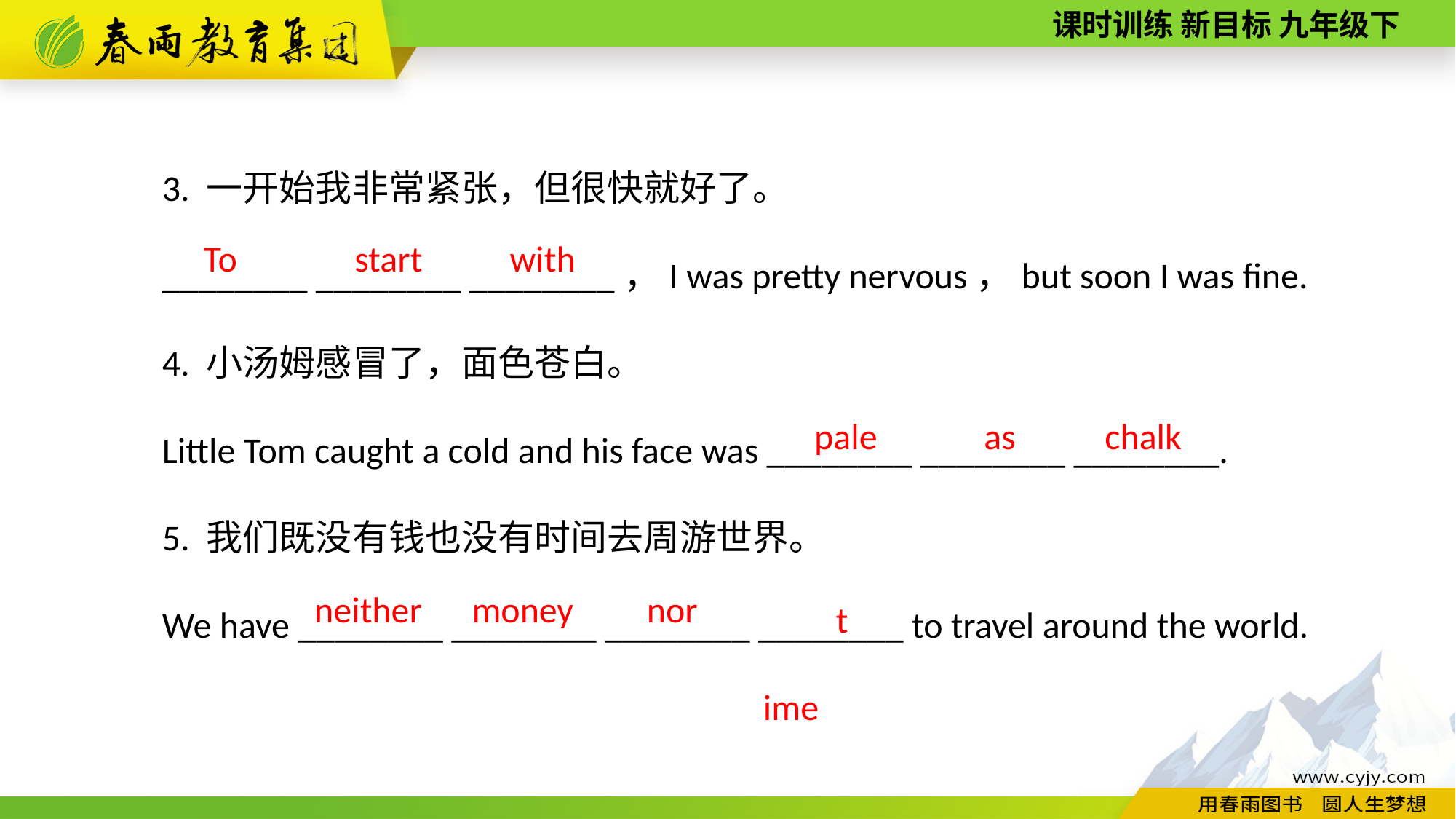

3. 一开始我非常紧张，但很快就好了。
________ ________ ________，I was pretty nervous，but soon I was fine.
4. 小汤姆感冒了，面色苍白。
Little Tom caught a cold and his face was ________ ________ ________.
5. 我们既没有钱也没有时间去周游世界。
We have ________ ________ ________ ________ to travel around the world.
with
To
start
as
chalk
 pale
time
nor
money
neither